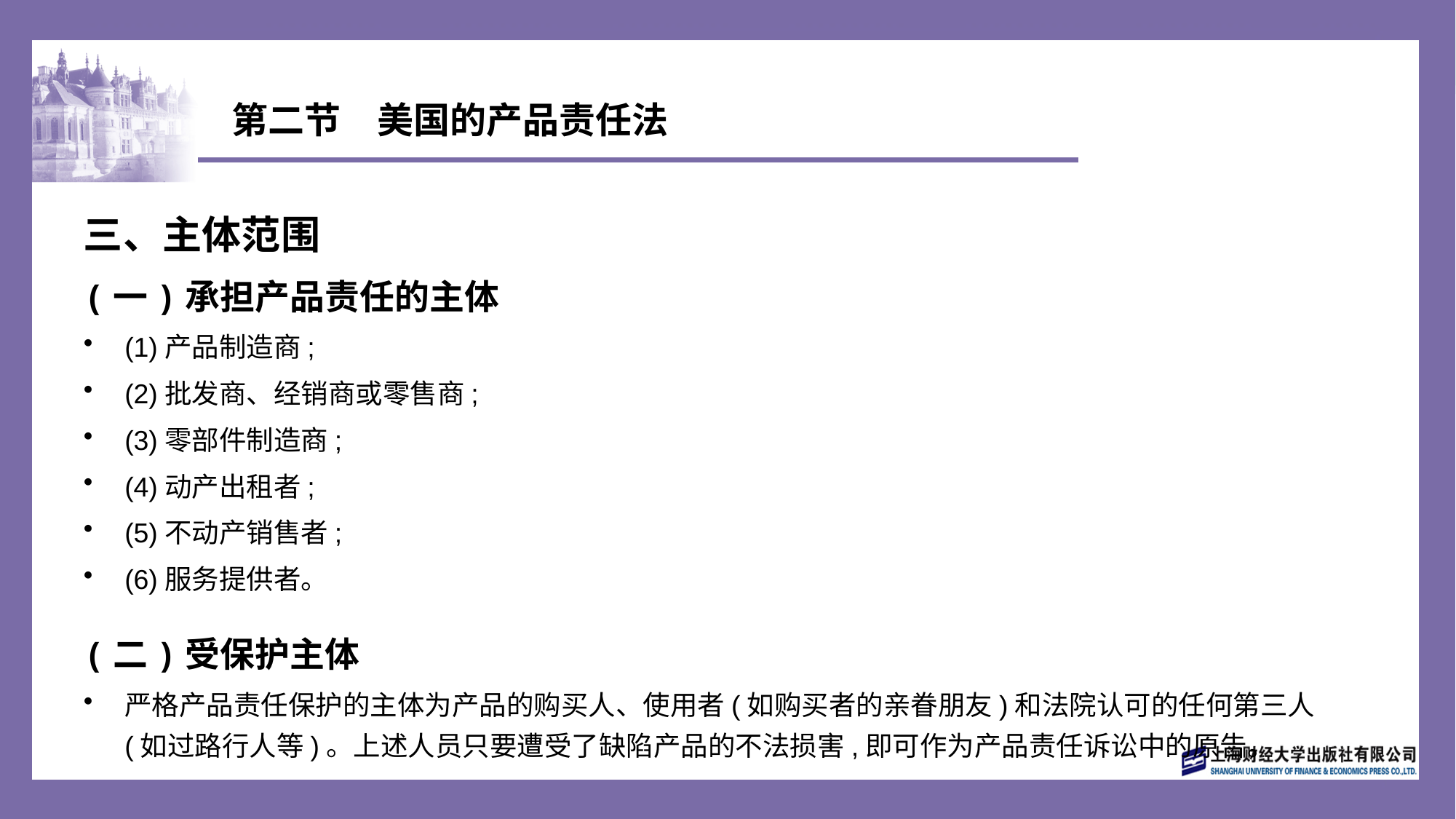

# 第二节　美国的产品责任法
三、主体范围
(一)承担产品责任的主体
(1)产品制造商;
(2)批发商、经销商或零售商;
(3)零部件制造商;
(4)动产出租者;
(5)不动产销售者;
(6)服务提供者。
(二)受保护主体
严格产品责任保护的主体为产品的购买人、使用者(如购买者的亲眷朋友)和法院认可的任何第三人(如过路行人等)。上述人员只要遭受了缺陷产品的不法损害,即可作为产品责任诉讼中的原告。